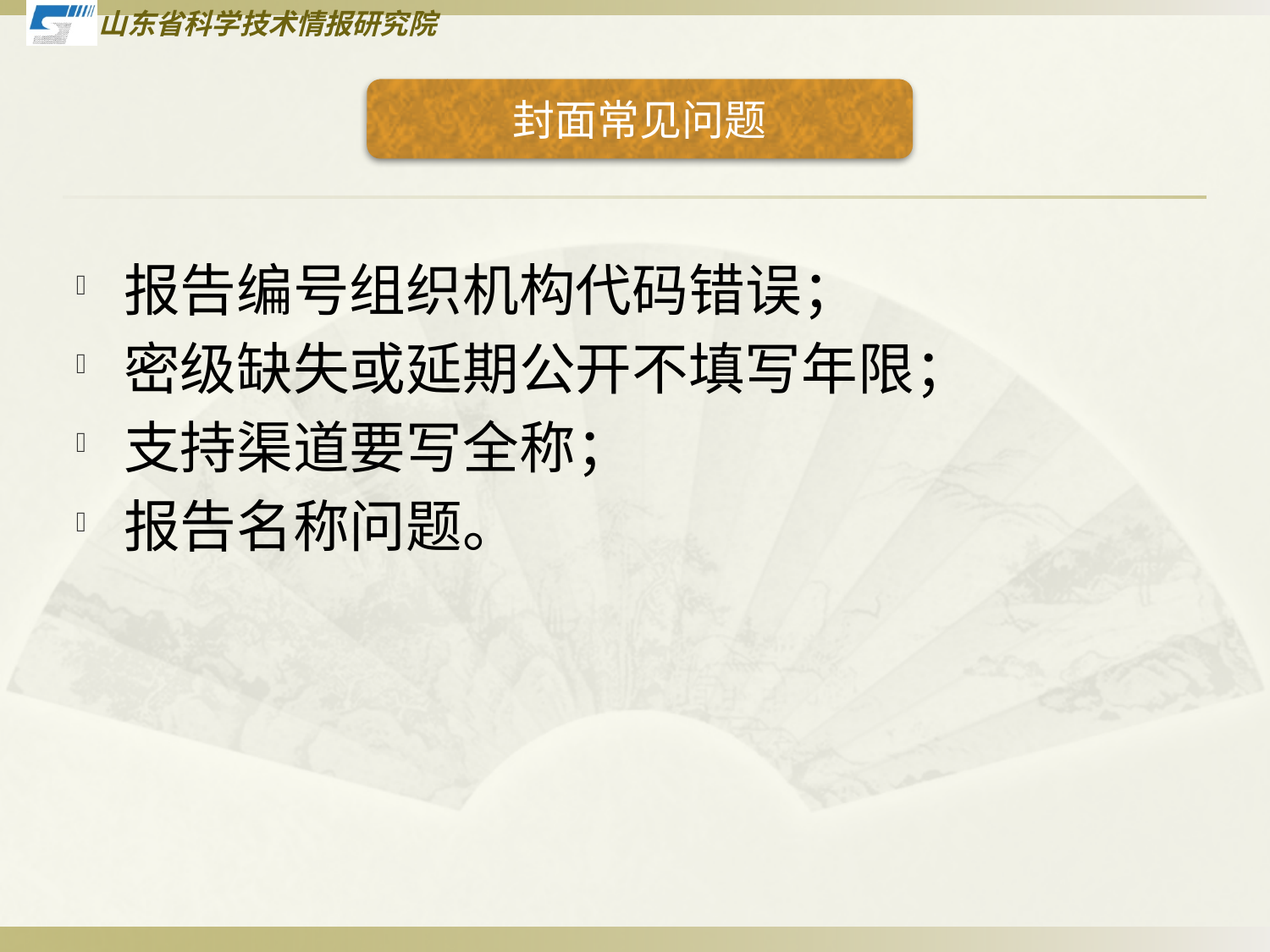

#
封面常见问题
报告编号组织机构代码错误；
密级缺失或延期公开不填写年限；
支持渠道要写全称；
报告名称问题。